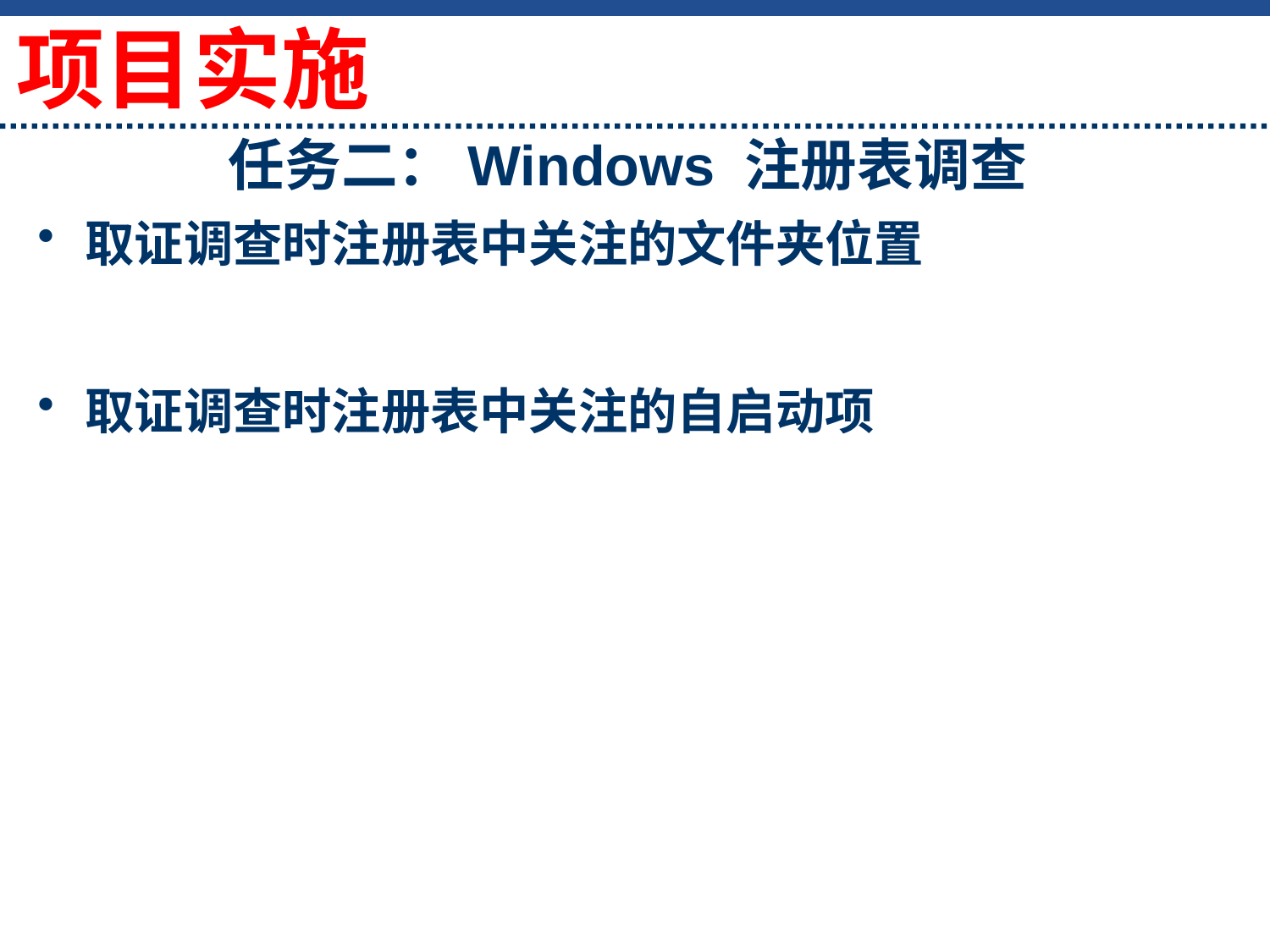

项目实施
# 任务二：Windows 注册表调查
取证调查时注册表中关注的文件夹位置

取证调查时注册表中关注的自启动项